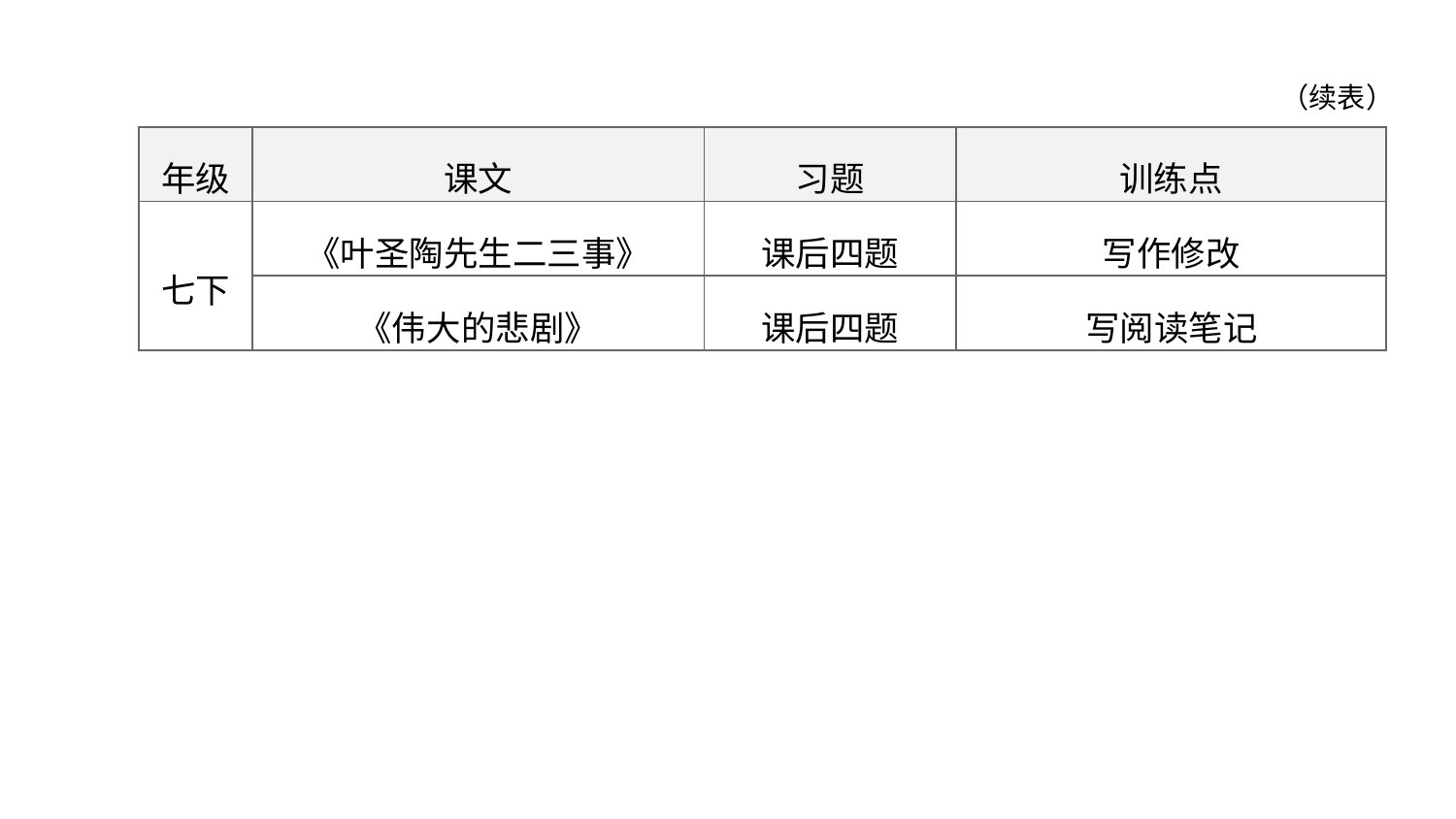

（续表）
| 年级 | 课文 | 习题 | 训练点 |
| --- | --- | --- | --- |
| 七下 | 《叶圣陶先生二三事》 | 课后四题 | 写作修改 |
|  | 《伟大的悲剧》 | 课后四题 | 写阅读笔记 |